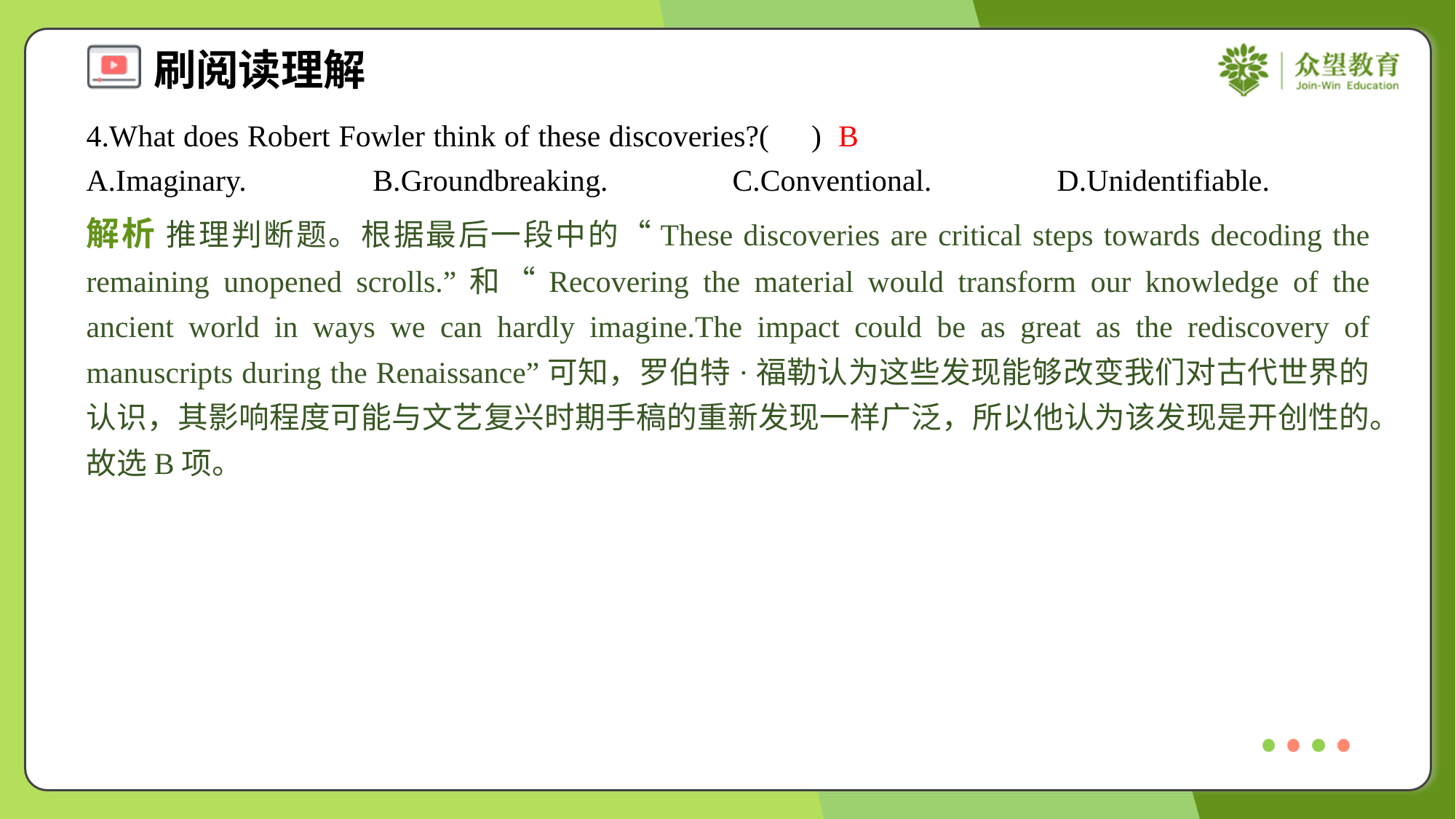

4.What does Robert Fowler think of these discoveries?(     )
B
A.Imaginary.	B.Groundbreaking.	C.Conventional.	D.Unidentifiable.
解析 推理判断题。根据最后一段中的“These discoveries are critical steps towards decoding the remaining unopened scrolls.”和“Recovering the material would transform our knowledge of the ancient world in ways we can hardly imagine.The impact could be as great as the rediscovery of manuscripts during the Renaissance”可知，罗伯特·福勒认为这些发现能够改变我们对古代世界的认识，其影响程度可能与文艺复兴时期手稿的重新发现一样广泛，所以他认为该发现是开创性的。故选B项。